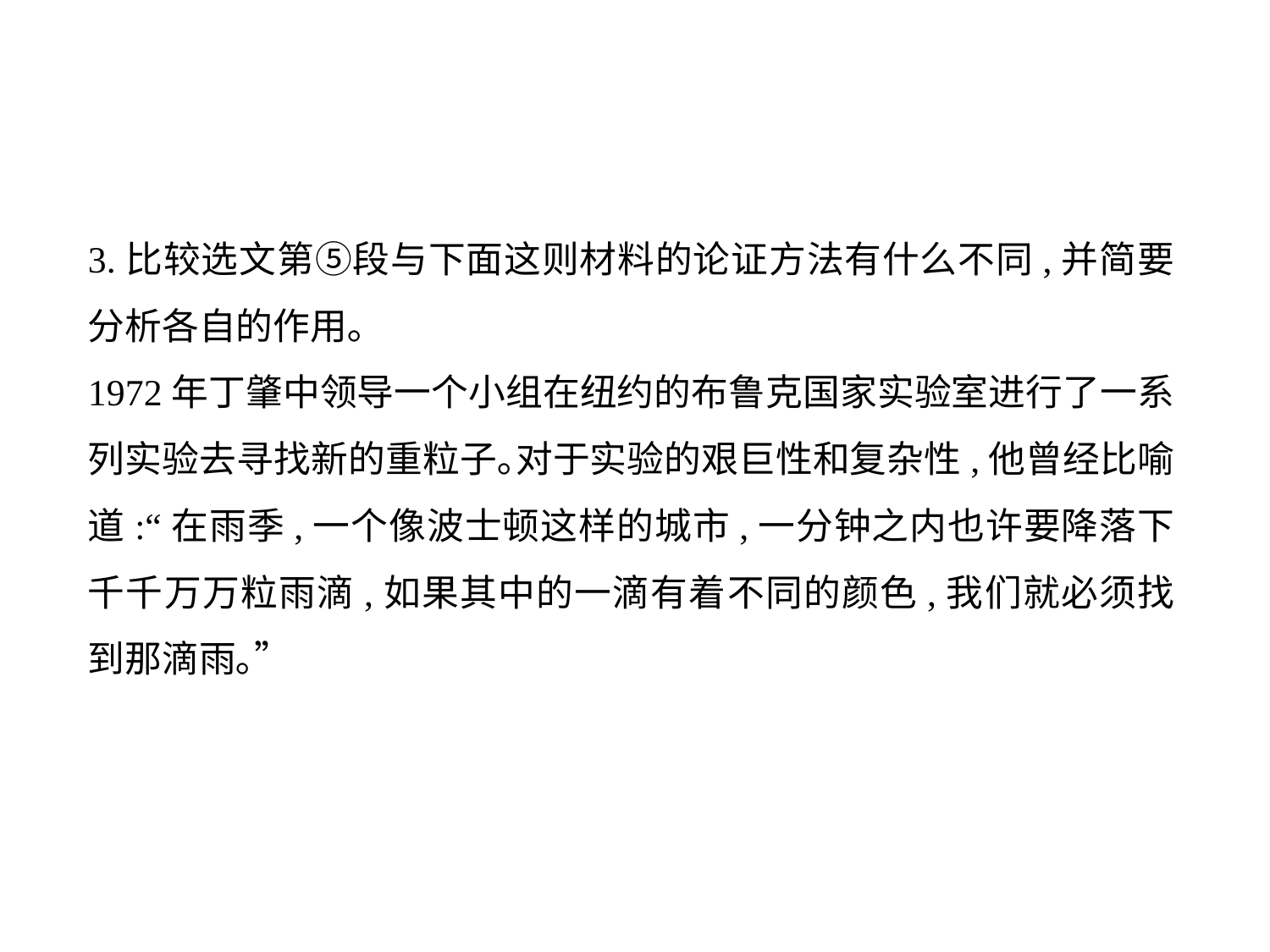

3.比较选文第⑤段与下面这则材料的论证方法有什么不同,并简要分析各自的作用｡
1972年丁肇中领导一个小组在纽约的布鲁克国家实验室进行了一系列实验去寻找新的重粒子｡对于实验的艰巨性和复杂性,他曾经比喻道:“在雨季,一个像波士顿这样的城市,一分钟之内也许要降落下千千万万粒雨滴,如果其中的一滴有着不同的颜色,我们就必须找到那滴雨｡”